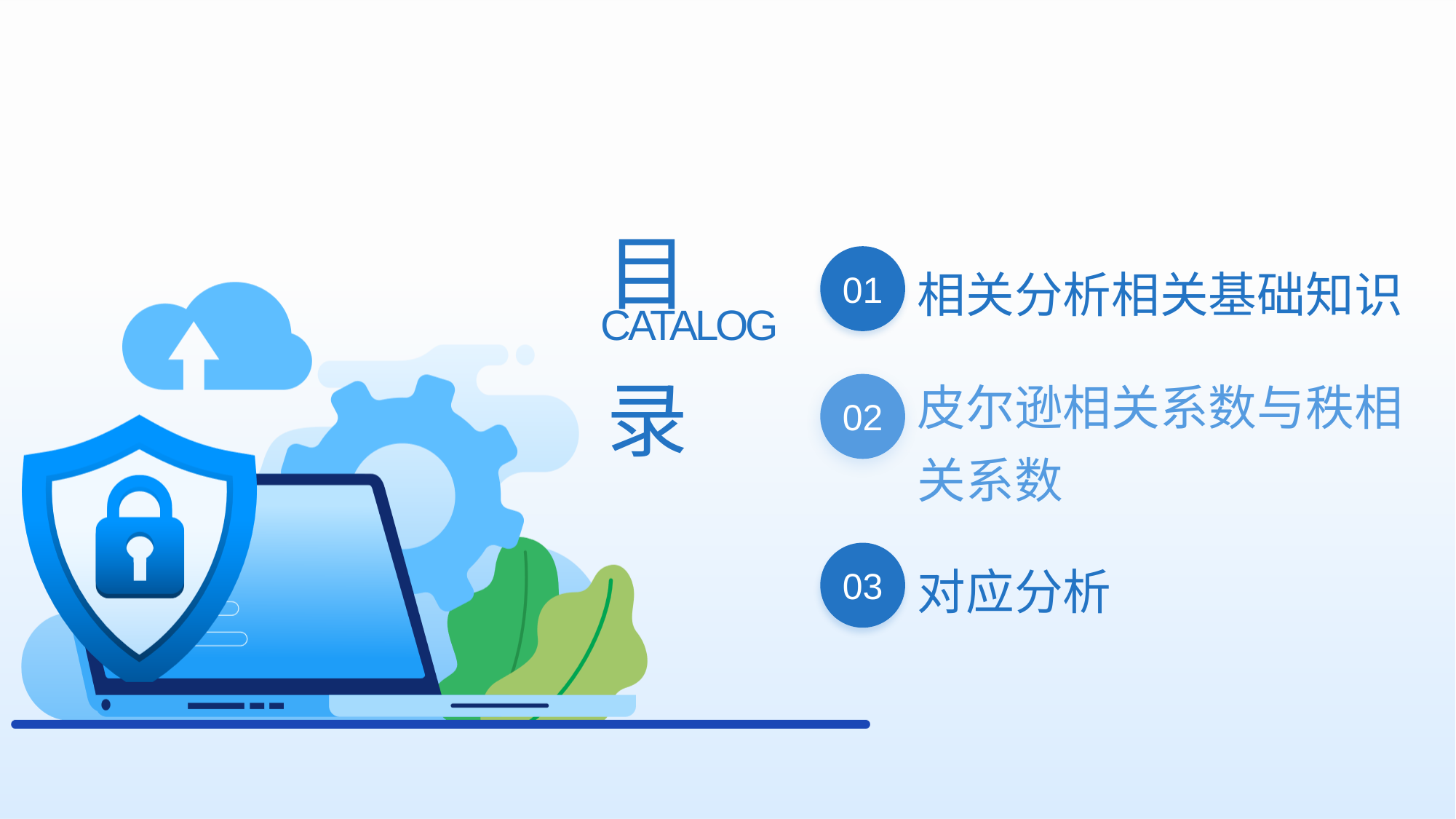

目
录
CATALOG
相关分析相关基础知识
01
皮尔逊相关系数与秩相关系数
02
对应分析
03